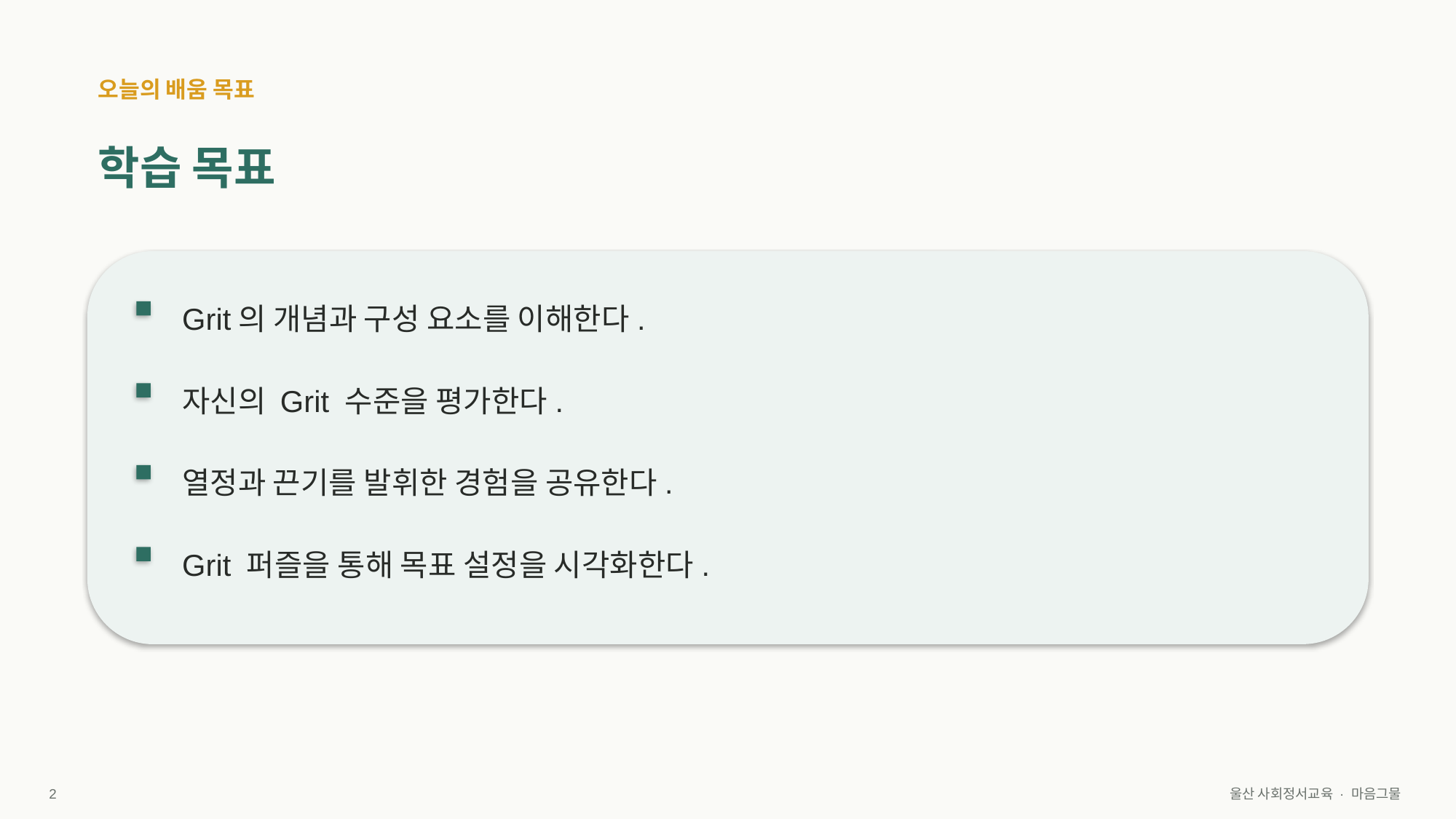

오늘의 배움 목표
학습 목표

Grit의 개념과 구성 요소를 이해한다.

자신의 Grit 수준을 평가한다.

열정과 끈기를 발휘한 경험을 공유한다.

Grit 퍼즐을 통해 목표 설정을 시각화한다.

2
울산 사회정서교육 · 마음그물